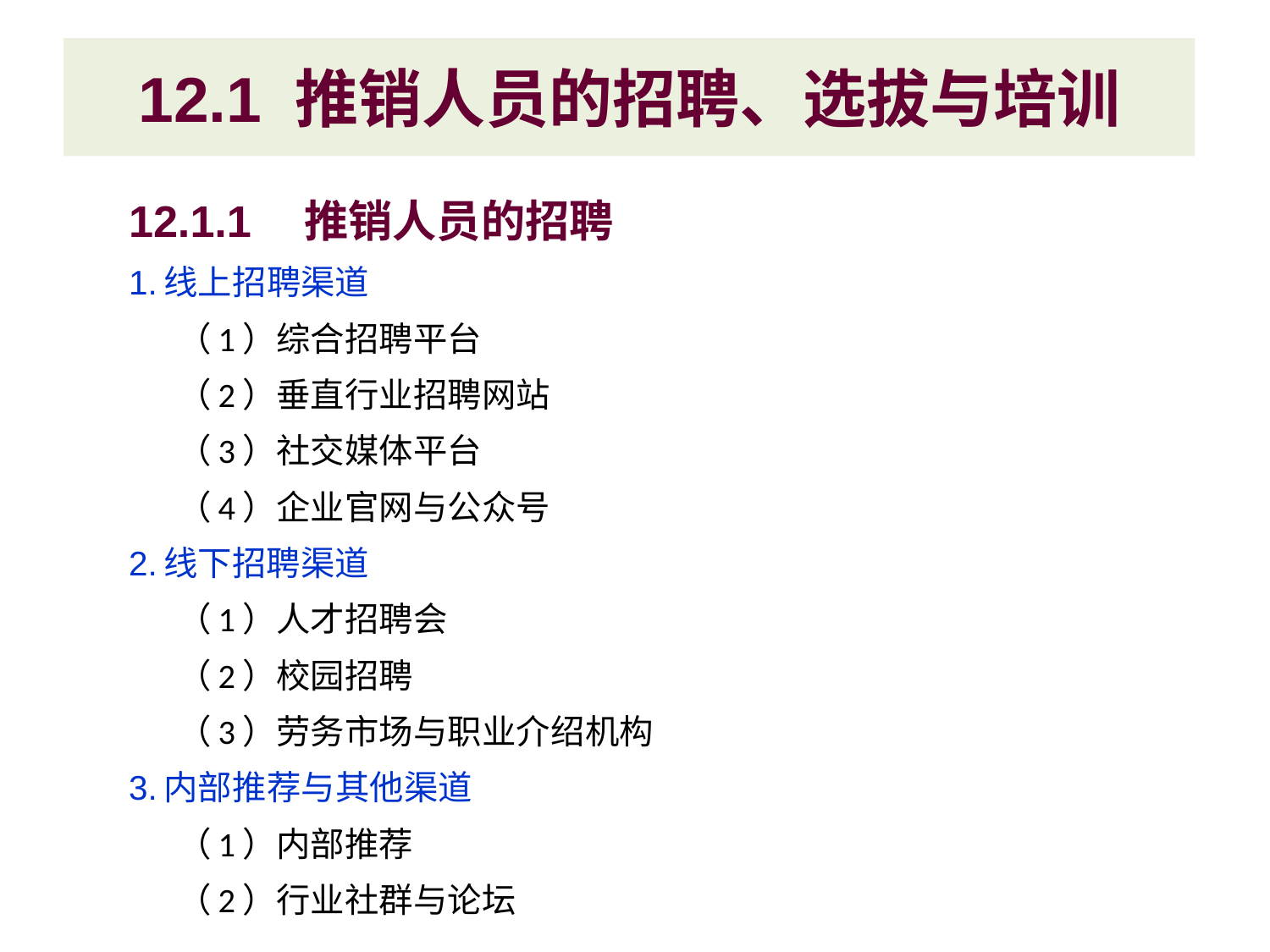

# 12.1 推销人员的招聘、选拔与培训
12.1.1　推销人员的招聘
1.线上招聘渠道
（1）综合招聘平台
（2）垂直行业招聘网站
（3）社交媒体平台
（4）企业官网与公众号
2.线下招聘渠道
（1）人才招聘会
（2）校园招聘
（3）劳务市场与职业介绍机构
3.内部推荐与其他渠道
（1）内部推荐
（2）行业社群与论坛